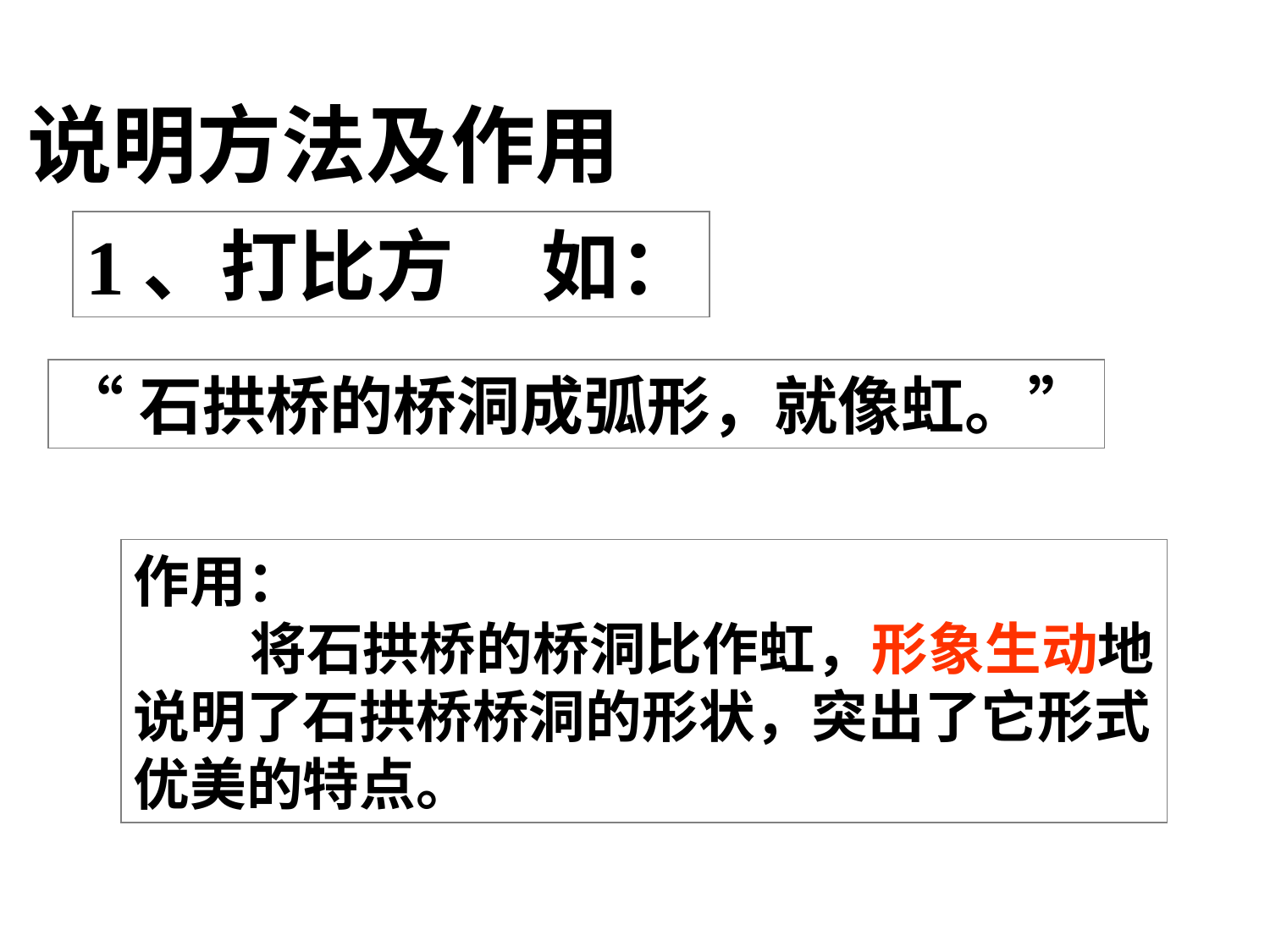

说明方法及作用
1、打比方     如：
“石拱桥的桥洞成弧形，就像虹。”
作用：
        将石拱桥的桥洞比作虹，形象生动地
说明了石拱桥桥洞的形状，突出了它形式
优美的特点。